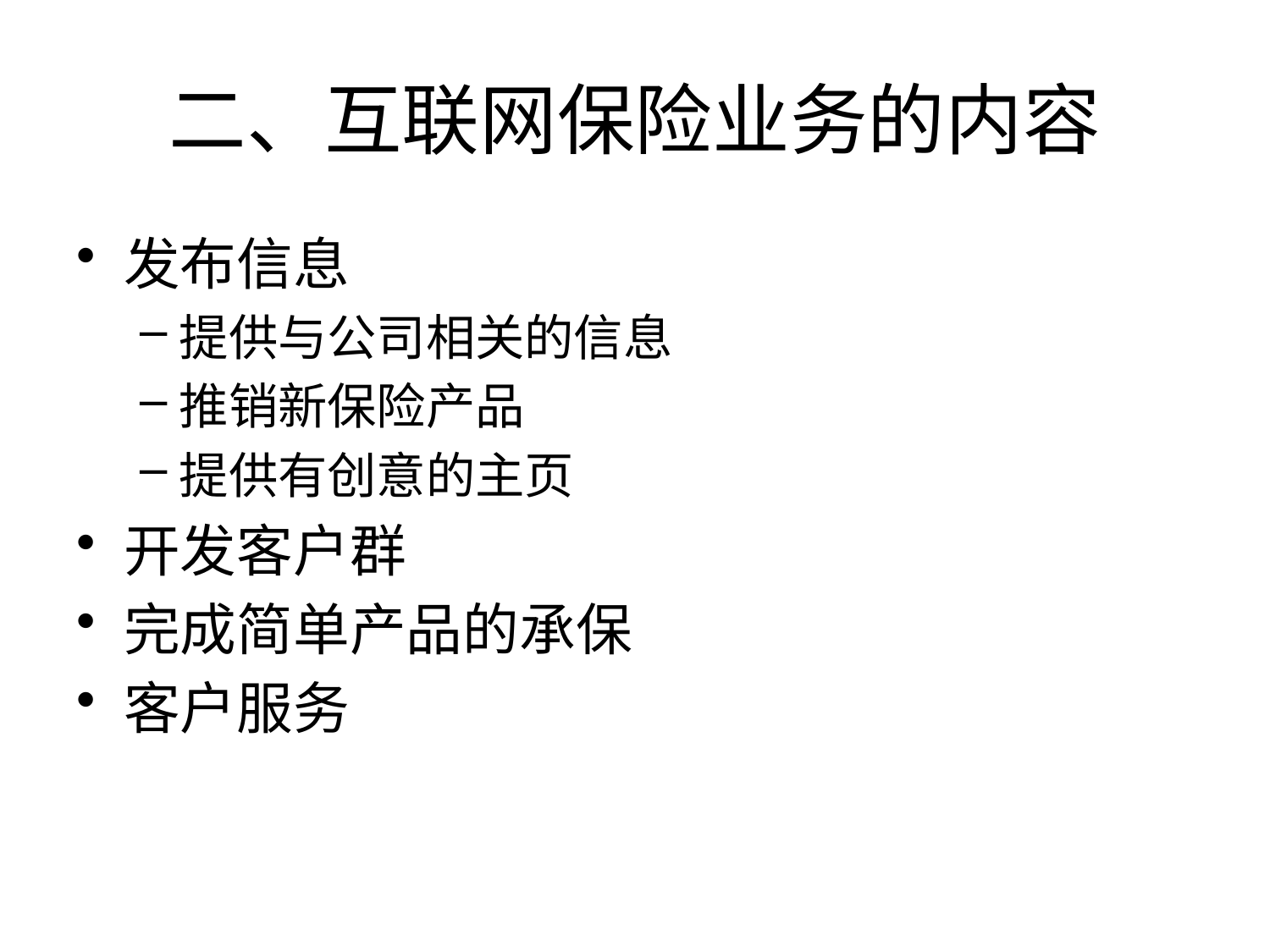

# 二、互联网保险业务的内容
发布信息
提供与公司相关的信息
推销新保险产品
提供有创意的主页
开发客户群
完成简单产品的承保
客户服务